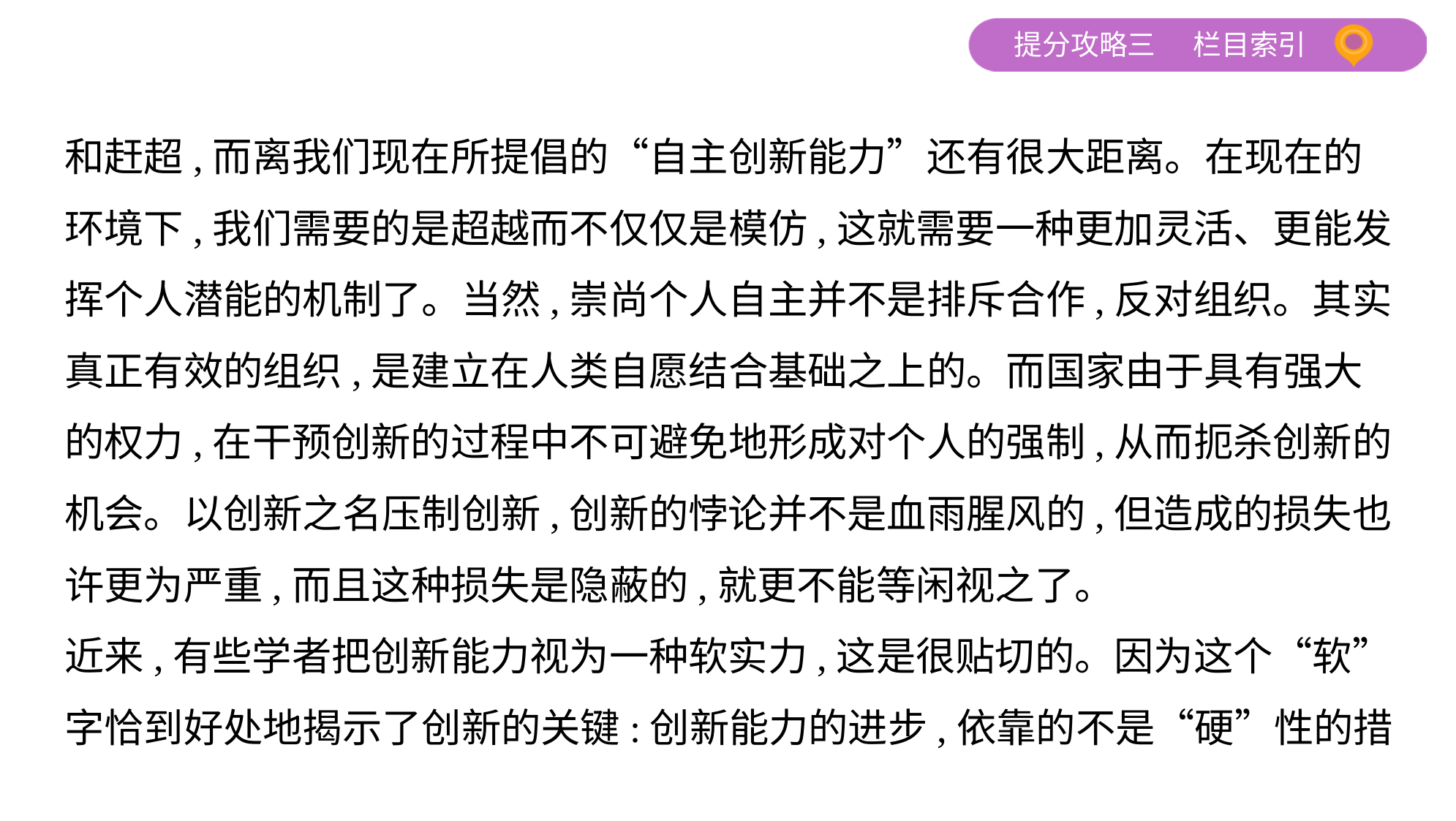

和赶超,而离我们现在所提倡的“自主创新能力”还有很大距离。在现在的
环境下,我们需要的是超越而不仅仅是模仿,这就需要一种更加灵活、更能发
挥个人潜能的机制了。当然,崇尚个人自主并不是排斥合作,反对组织。其实
真正有效的组织,是建立在人类自愿结合基础之上的。而国家由于具有强大
的权力,在干预创新的过程中不可避免地形成对个人的强制,从而扼杀创新的
机会。以创新之名压制创新,创新的悖论并不是血雨腥风的,但造成的损失也
许更为严重,而且这种损失是隐蔽的,就更不能等闲视之了。
近来,有些学者把创新能力视为一种软实力,这是很贴切的。因为这个“软”
字恰到好处地揭示了创新的关键:创新能力的进步,依靠的不是“硬”性的措